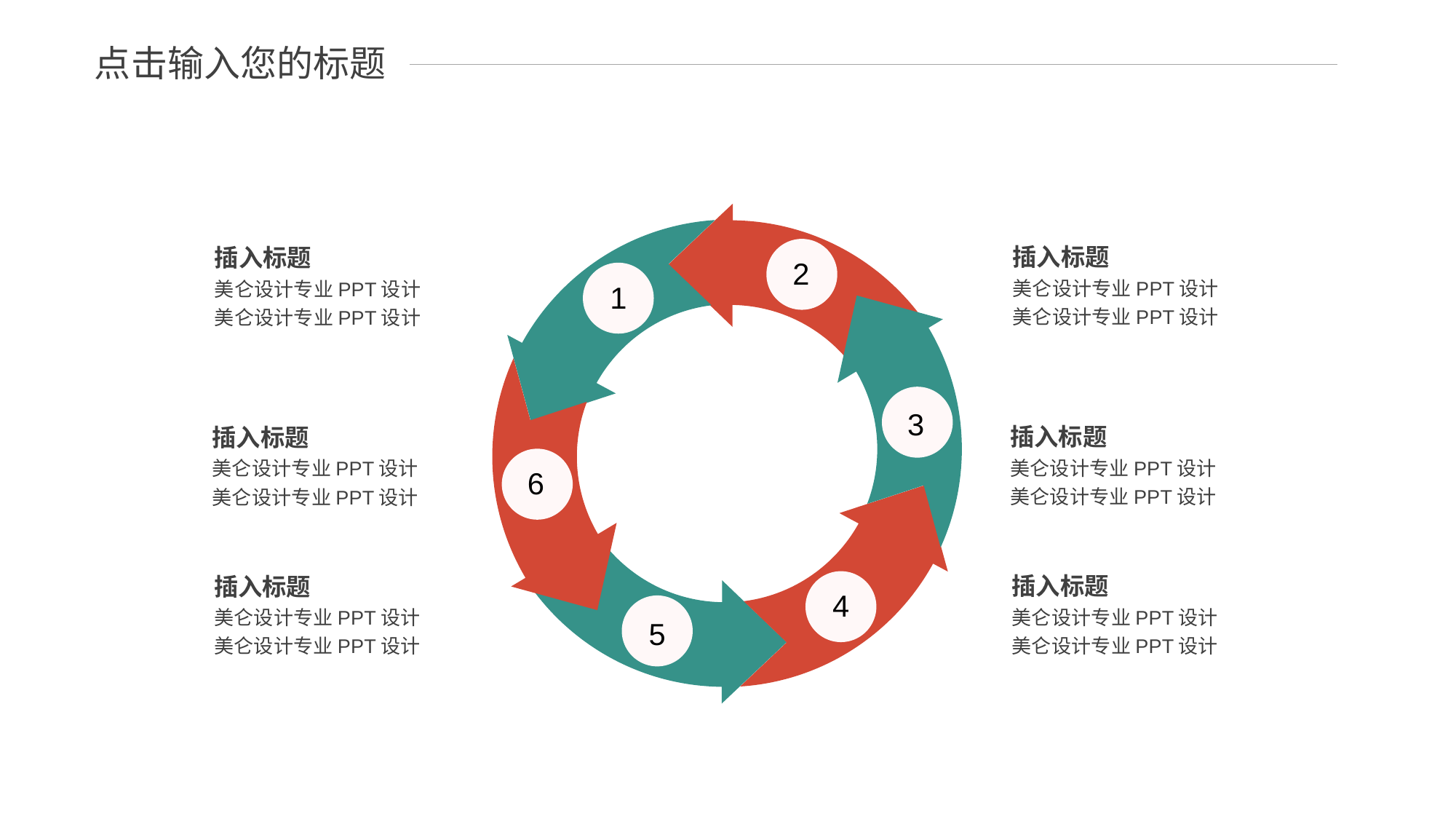

点击输入您的标题

插入标题
插入标题
2

美仑设计专业PPT设计美仑设计专业PPT设计
美仑设计专业PPT设计美仑设计专业PPT设计
1

3
插入标题
插入标题

美仑设计专业PPT设计美仑设计专业PPT设计
美仑设计专业PPT设计美仑设计专业PPT设计
6

插入标题

插入标题
4

美仑设计专业PPT设计美仑设计专业PPT设计
美仑设计专业PPT设计美仑设计专业PPT设计
5